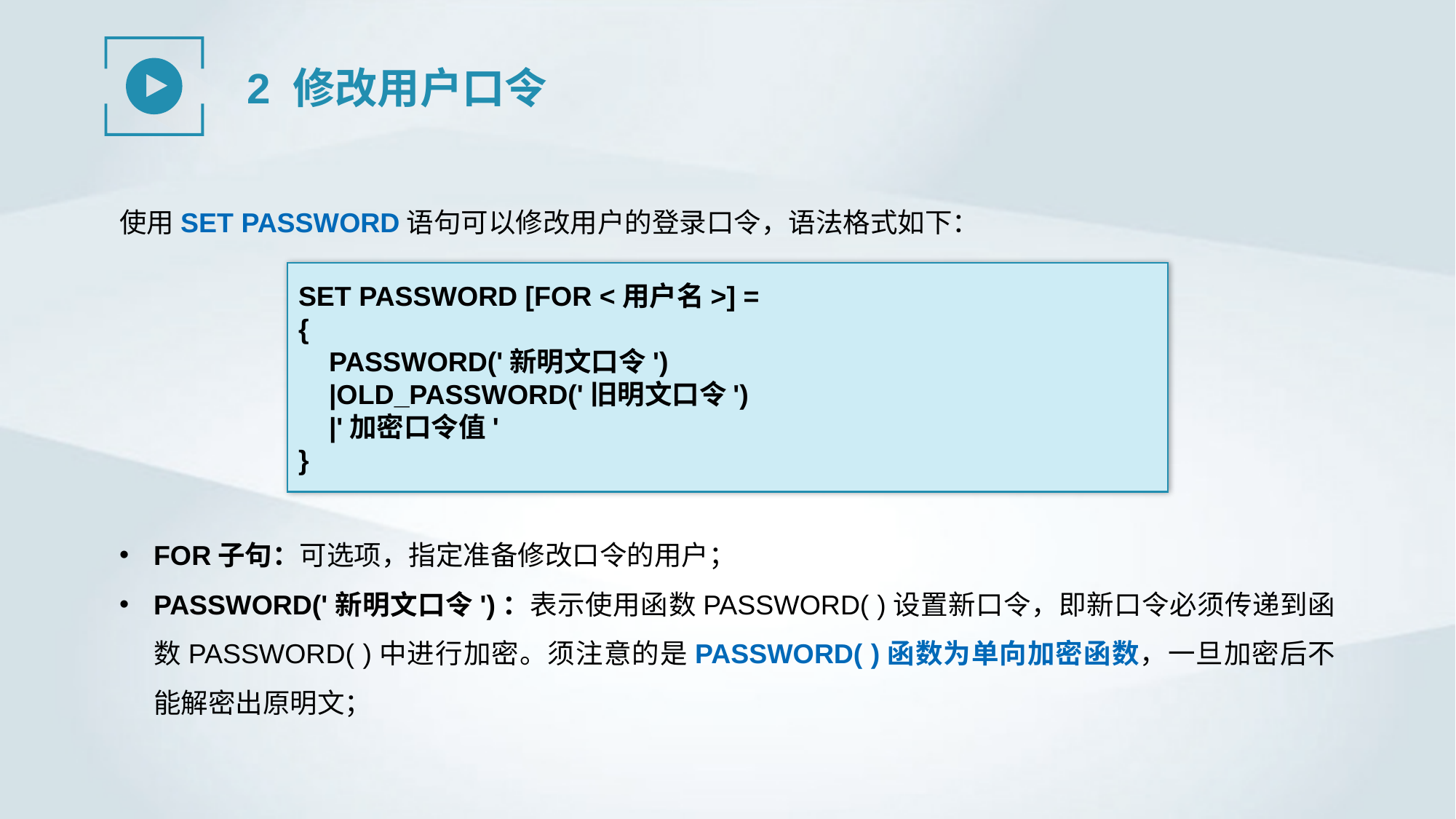

2 修改用户口令
使用SET PASSWORD语句可以修改用户的登录口令，语法格式如下：
SET PASSWORD [FOR <用户名>] =
{
    PASSWORD('新明文口令')
    |OLD_PASSWORD('旧明文口令')
    |'加密口令值'
}
FOR子句：可选项，指定准备修改口令的用户；
PASSWORD('新明文口令')：表示使用函数PASSWORD( )设置新口令，即新口令必须传递到函数PASSWORD( )中进行加密。须注意的是PASSWORD( )函数为单向加密函数，一旦加密后不能解密出原明文；